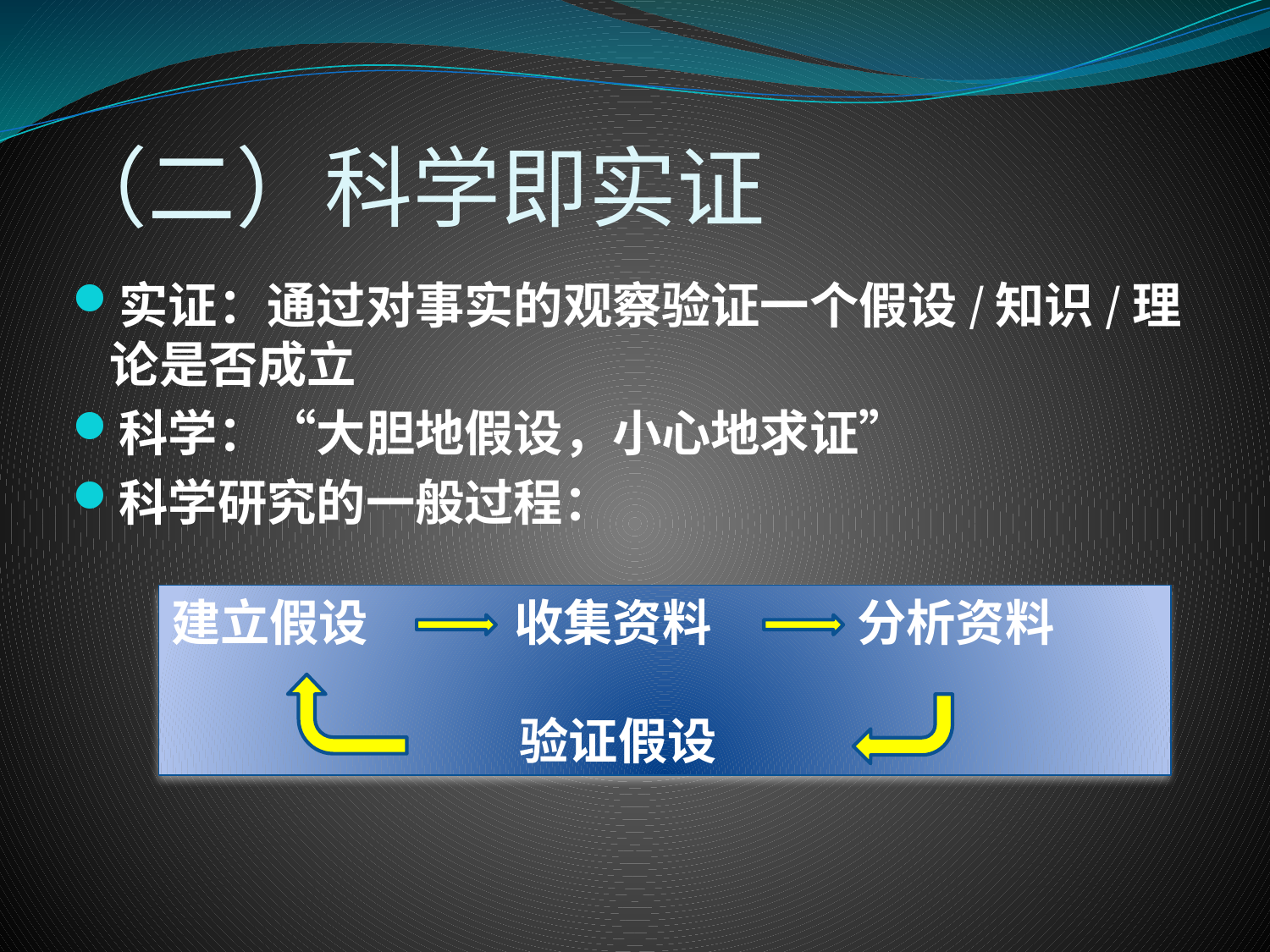

# （二）科学即实证
实证：通过对事实的观察验证一个假设/知识/理论是否成立
科学：“大胆地假设，小心地求证”
科学研究的一般过程：
建立假设             收集资料             分析资料

                              验证假设